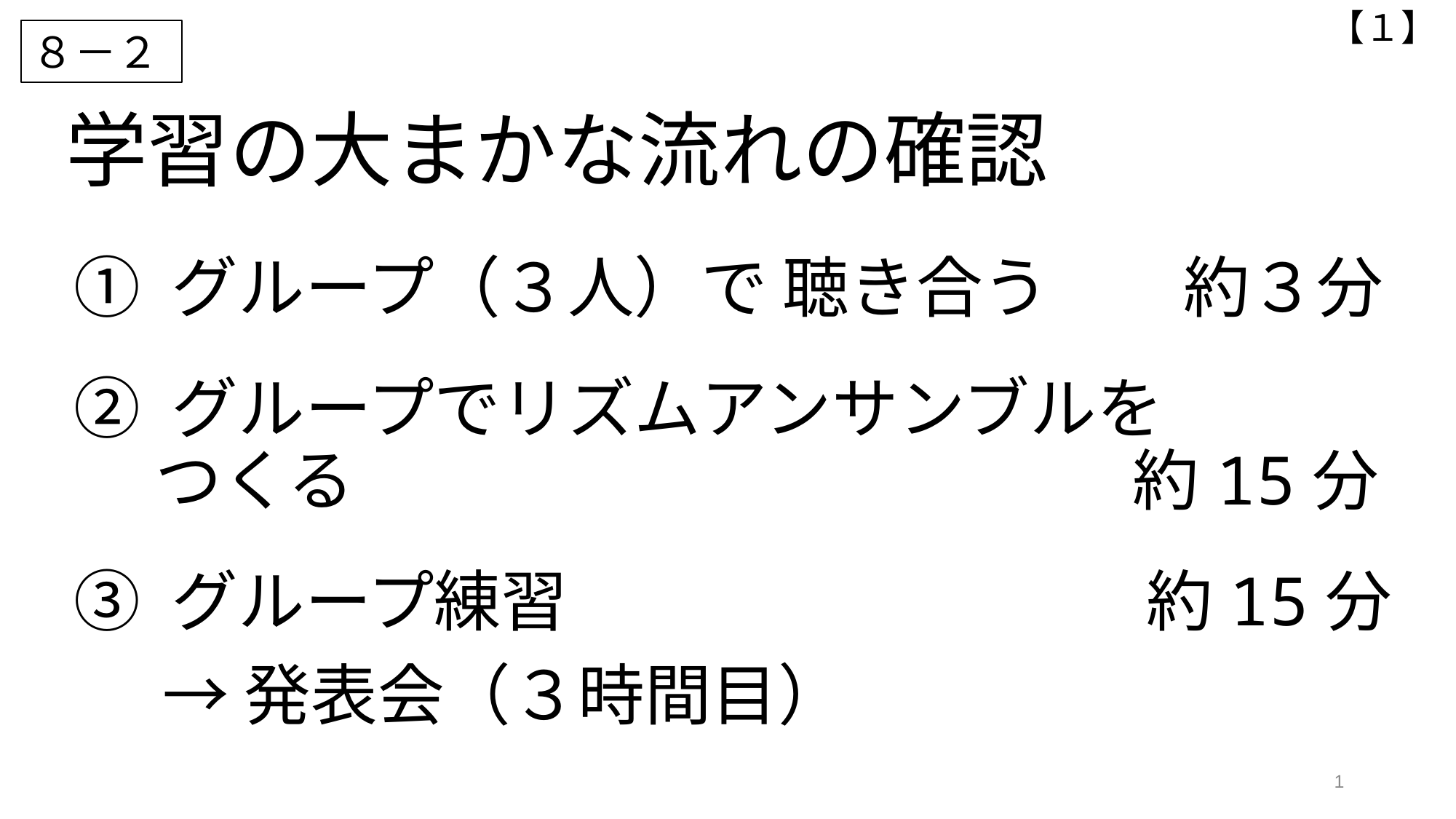

【１】
８－２
学習の大まかな流れの確認
① グループ（３人）で 聴き合う　　約３分

② グループでリズムアンサンブルを
　 つくる　　　　　　　　　　　   約15分

③ グループ練習　　　　　　　　   約15分

　 → 発表会（３時間目）
1